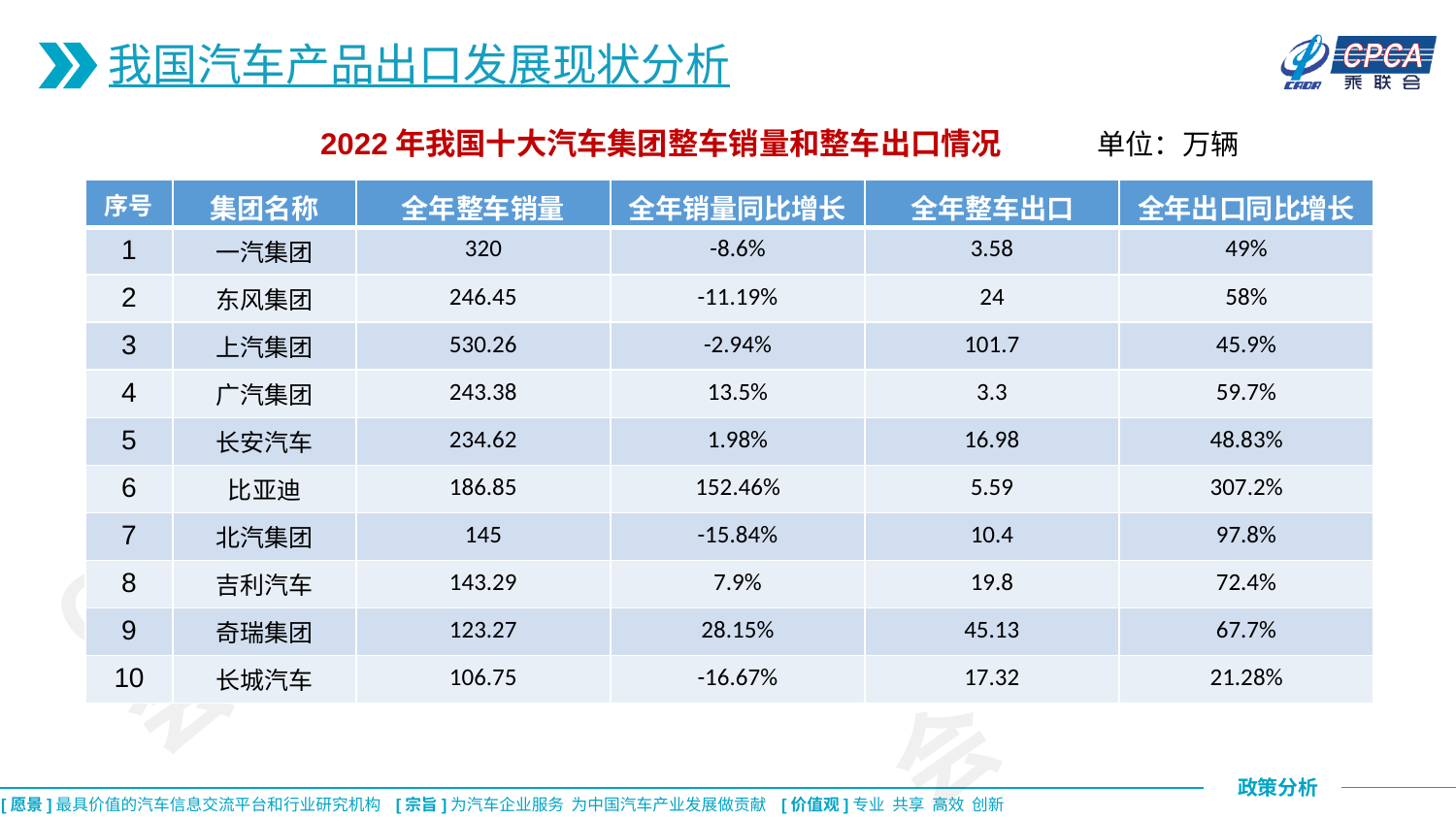

我国汽车产品出口发展现状分析
                                2022年我国十大汽车集团整车销量和整车出口情况              单位：万辆
| 序号 | 集团名称 | 全年整车销量 | 全年销量同比增长 | 全年整车出口 | 全年出口同比增长 |
| --- | --- | --- | --- | --- | --- |
| 1 | 一汽集团 | 320 | -8.6% | 3.58 | 49% |
| 2 | 东风集团 | 246.45 | -11.19% | 24 | 58% |
| 3 | 上汽集团 | 530.26 | -2.94% | 101.7 | 45.9% |
| 4 | 广汽集团 | 243.38 | 13.5% | 3.3 | 59.7% |
| 5 | 长安汽车 | 234.62 | 1.98% | 16.98 | 48.83% |
| 6 | 比亚迪 | 186.85 | 152.46% | 5.59 | 307.2% |
| 7 | 北汽集团 | 145 | -15.84% | 10.4 | 97.8% |
| 8 | 吉利汽车 | 143.29 | 7.9% | 19.8 | 72.4% |
| 9 | 奇瑞集团 | 123.27 | 28.15% | 45.13 | 67.7% |
| 10 | 长城汽车 | 106.75 | -16.67% | 17.32 | 21.28% |
CPCA乘联会
CPCA乘联会